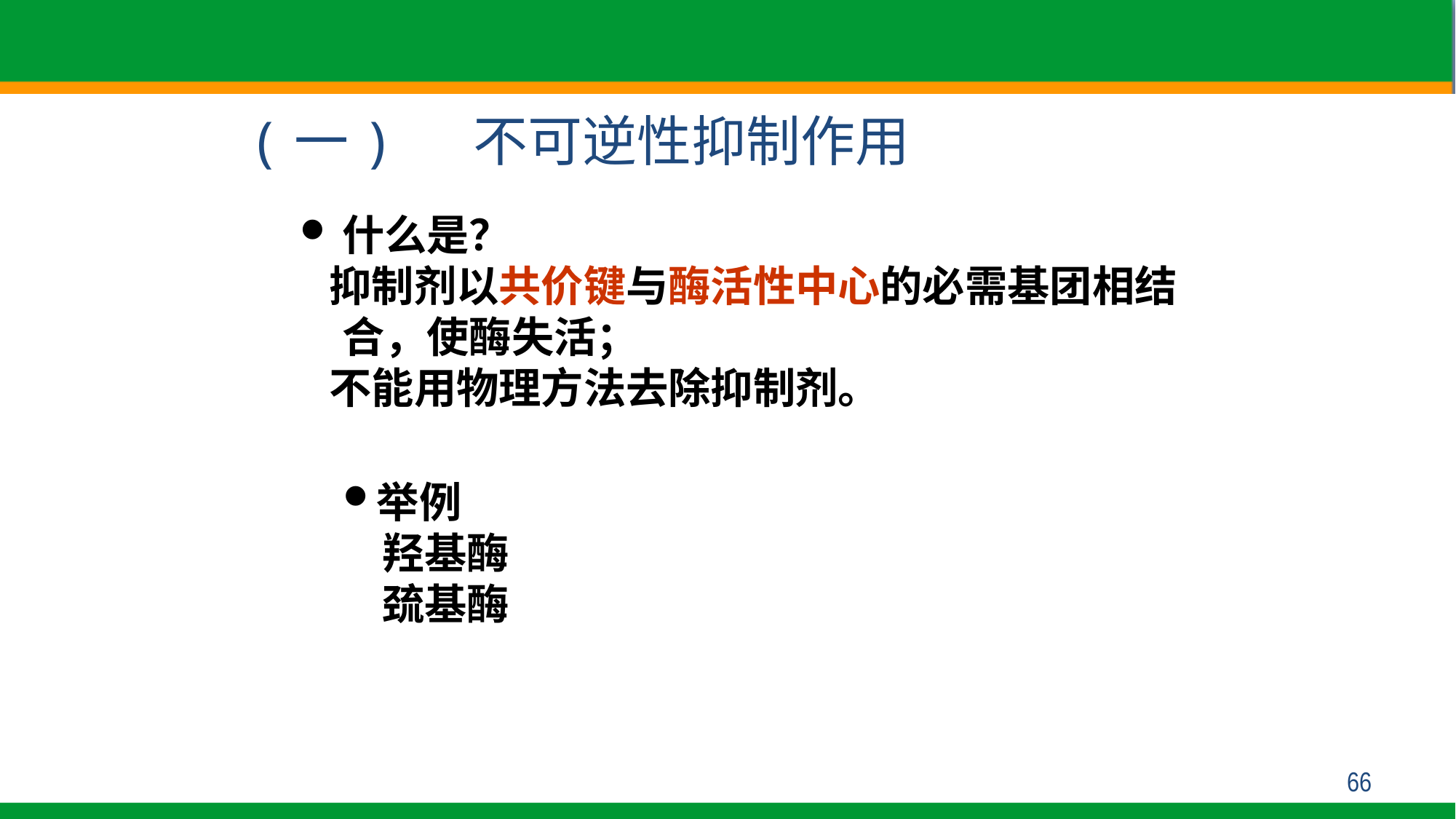

(一)  不可逆性抑制作用
什么是？
  抑制剂以共价键与酶活性中心的必需基团相结合，使酶失活；
  不能用物理方法去除抑制剂。
举例
   羟基酶
   巯基酶
66